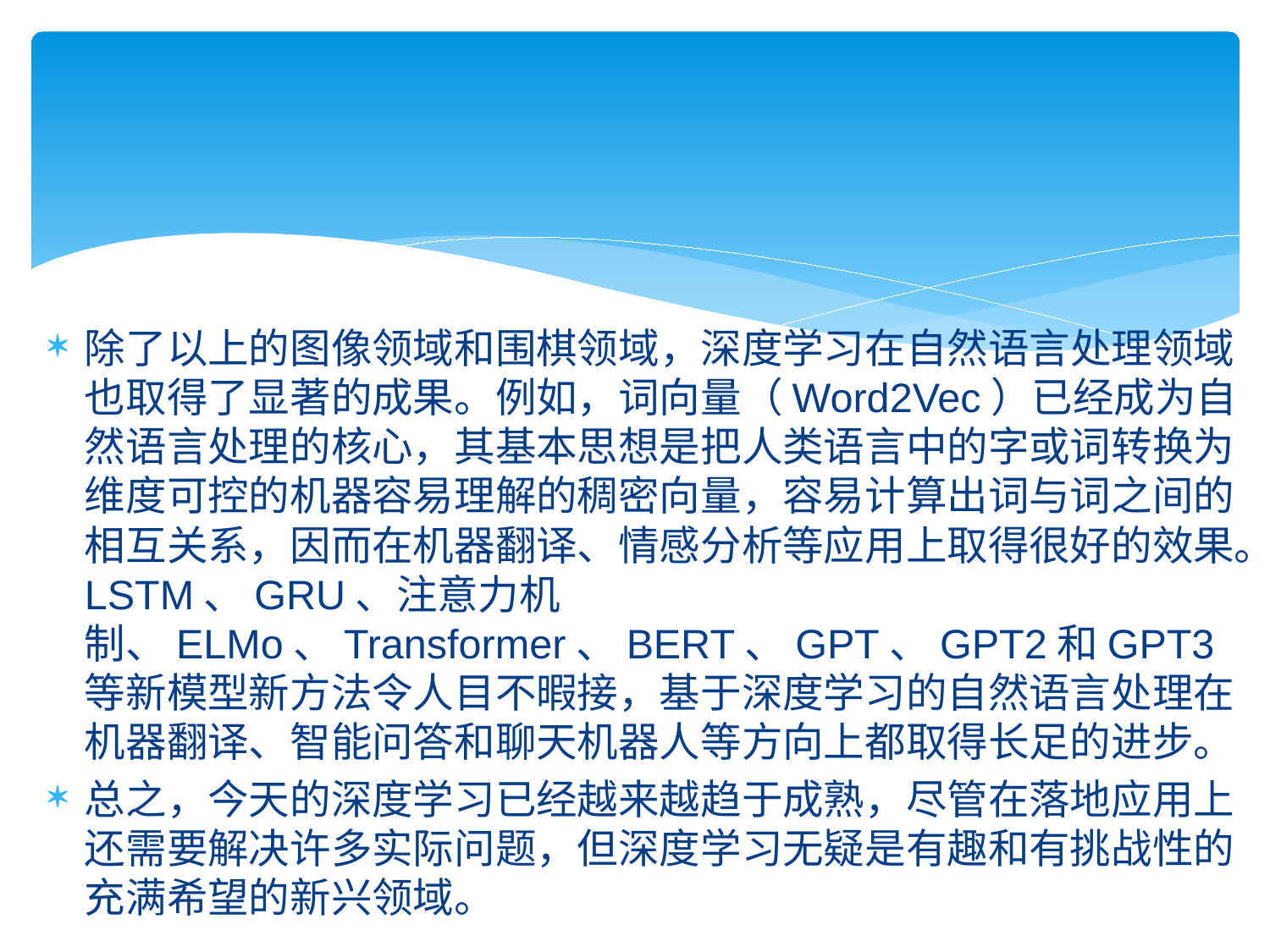

#
除了以上的图像领域和围棋领域，深度学习在自然语言处理领域也取得了显著的成果。例如，词向量（Word2Vec）已经成为自然语言处理的核心，其基本思想是把人类语言中的字或词转换为维度可控的机器容易理解的稠密向量，容易计算出词与词之间的相互关系，因而在机器翻译、情感分析等应用上取得很好的效果。LSTM、GRU、注意力机制、ELMo、Transformer、BERT、GPT、GPT2和GPT3等新模型新方法令人目不暇接，基于深度学习的自然语言处理在机器翻译、智能问答和聊天机器人等方向上都取得长足的进步。
总之，今天的深度学习已经越来越趋于成熟，尽管在落地应用上还需要解决许多实际问题，但深度学习无疑是有趣和有挑战性的充满希望的新兴领域。